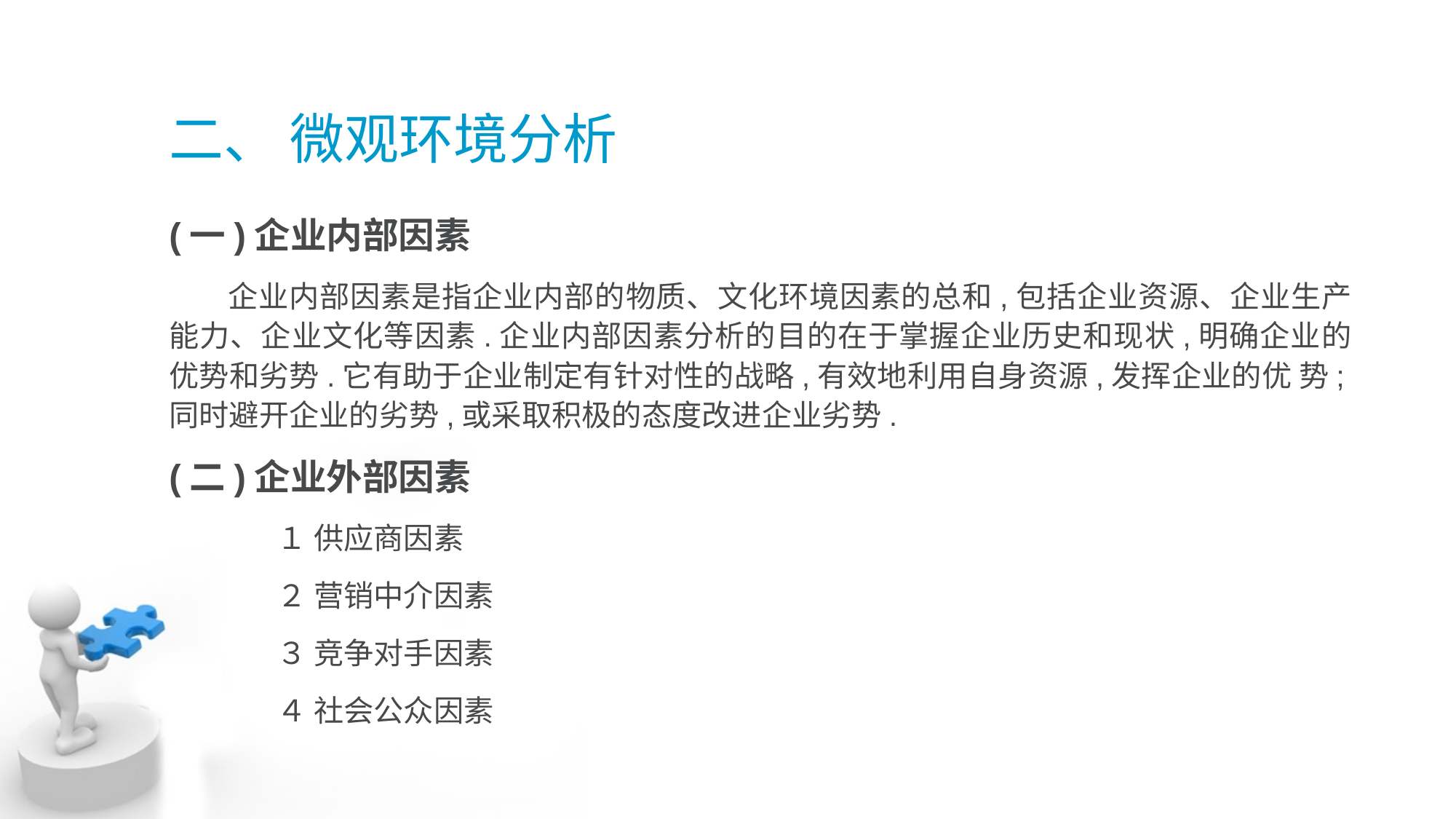

# 二、 微观环境分析
(一)企业内部因素
       企业内部因素是指企业内部的物质、文化环境因素的总和,包括企业资源、企业生产 能力、企业文化等因素.企业内部因素分析的目的在于掌握企业历史和现状,明确企业的 优势和劣势.它有助于企业制定有针对性的战略,有效地利用自身资源,发挥企业的优 势;同时避开企业的劣势,或采取积极的态度改进企业劣势.
(二)企业外部因素
	１ 供应商因素
	２ 营销中介因素
	３ 竞争对手因素
	４ 社会公众因素